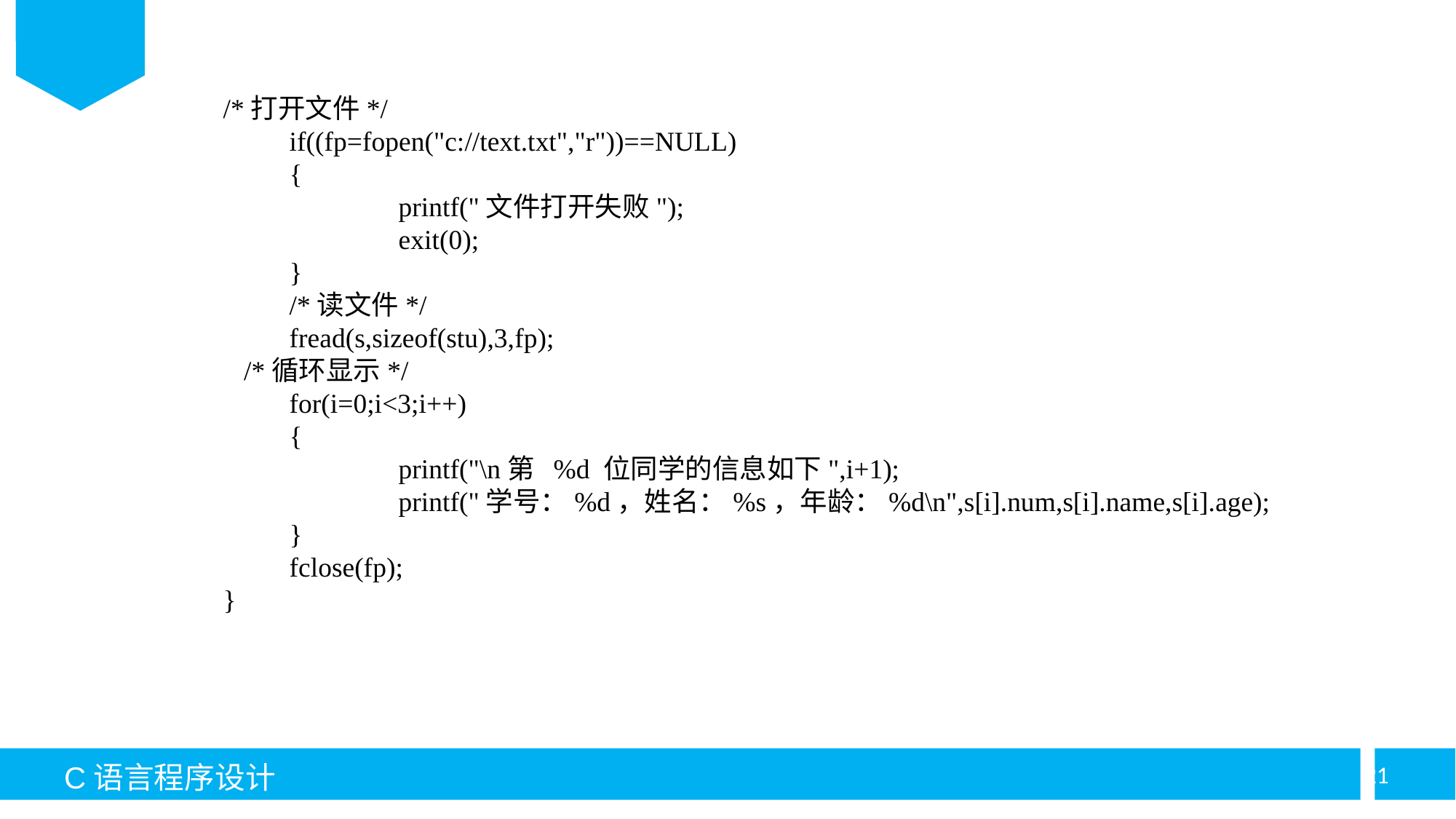

/*打开文件*/
	if((fp=fopen("c://text.txt","r"))==NULL)
	{
		printf("文件打开失败");
		exit(0);
	}
	/*读文件*/
	fread(s,sizeof(stu),3,fp);
   /*循环显示*/
	for(i=0;i<3;i++)
	{
		printf("\n第  %d 位同学的信息如下",i+1);
		printf("学号：%d，姓名：%s，年龄：%d\n",s[i].num,s[i].name,s[i].age);
	}
	fclose(fp);
}